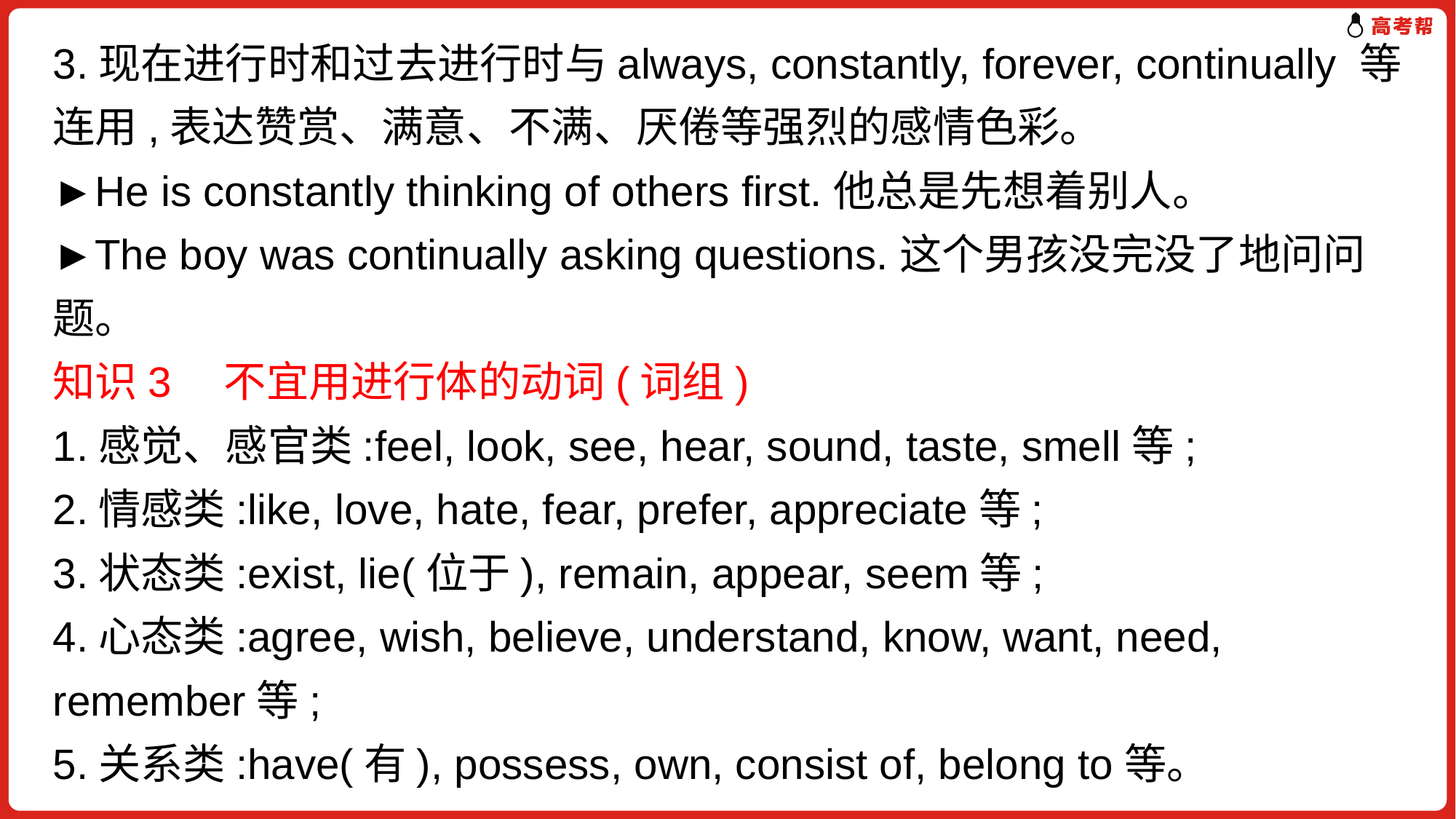

3.现在进行时和过去进行时与always, constantly, forever, continually 等连用,表达赞赏、满意、不满、厌倦等强烈的感情色彩。
►He is constantly thinking of others first.他总是先想着别人。
►The boy was continually asking questions.这个男孩没完没了地问问题。
知识3　不宜用进行体的动词(词组)
1.感觉、感官类:feel, look, see, hear, sound, taste, smell等;
2.情感类:like, love, hate, fear, prefer, appreciate等;
3.状态类:exist, lie(位于), remain, appear, seem等;
4.心态类:agree, wish, believe, understand, know, want, need, remember等;
5.关系类:have(有), possess, own, consist of, belong to等。